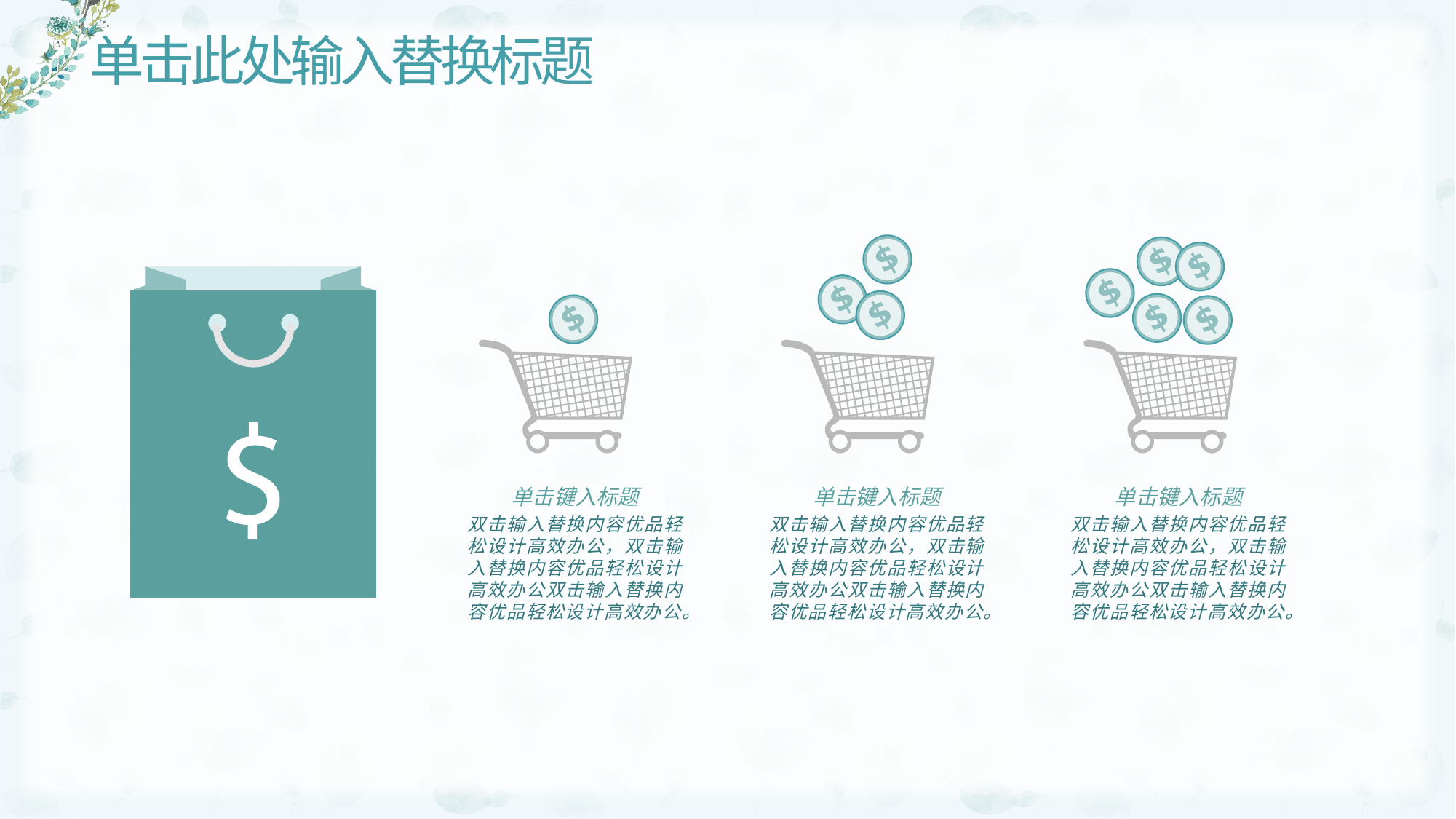

# 单击此处输入替换标题

单击键入标题
单击键入标题
单击键入标题
双击输入替换内容优品轻松设计高效办公，双击输入替换内容优品轻松设计高效办公双击输入替换内容优品轻松设计高效办公。
双击输入替换内容优品轻松设计高效办公，双击输入替换内容优品轻松设计高效办公双击输入替换内容优品轻松设计高效办公。
双击输入替换内容优品轻松设计高效办公，双击输入替换内容优品轻松设计高效办公双击输入替换内容优品轻松设计高效办公。